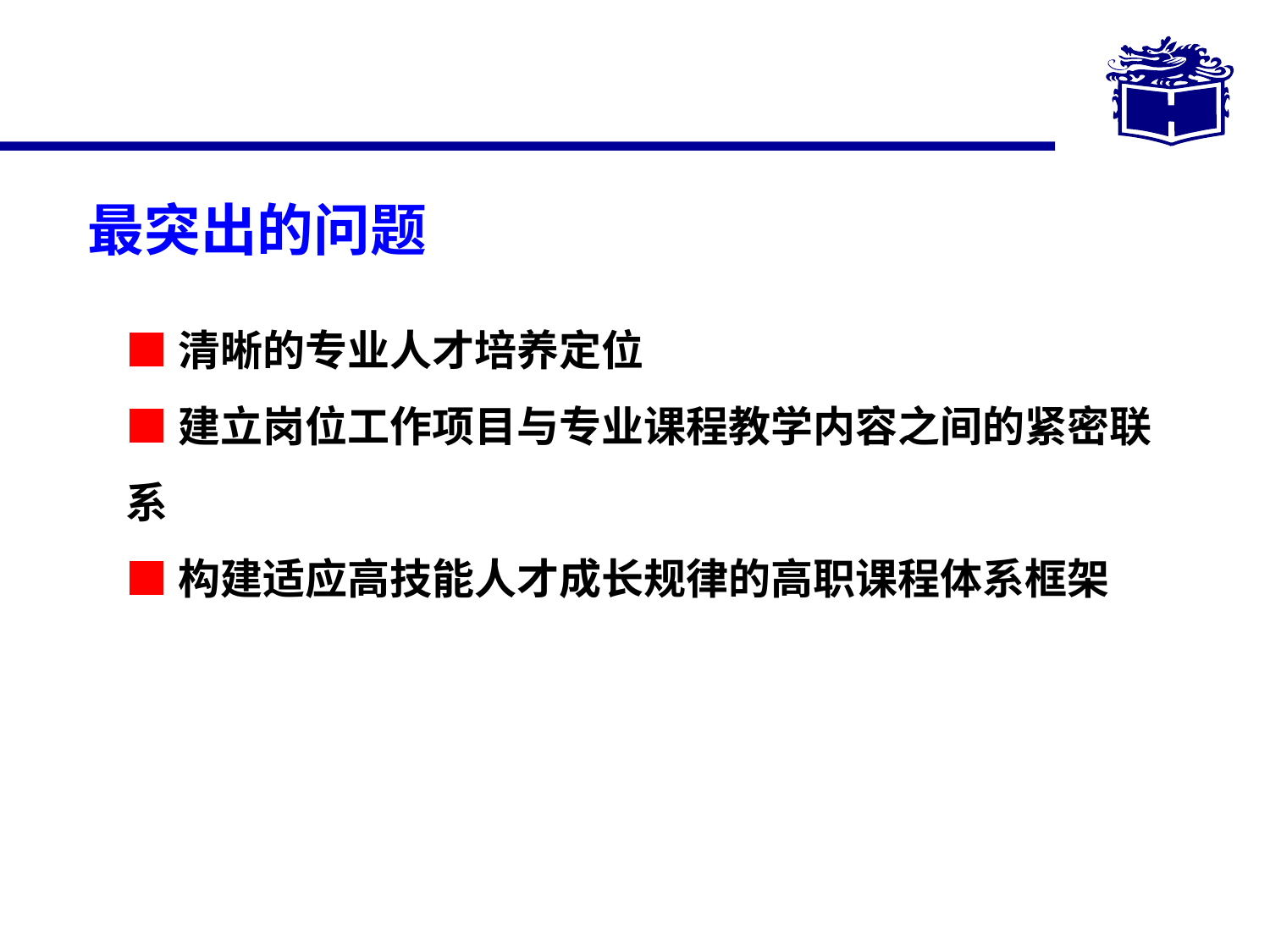

# 最突出的问题
■清晰的专业人才培养定位
■建立岗位工作项目与专业课程教学内容之间的紧密联系
■构建适应高技能人才成长规律的高职课程体系框架